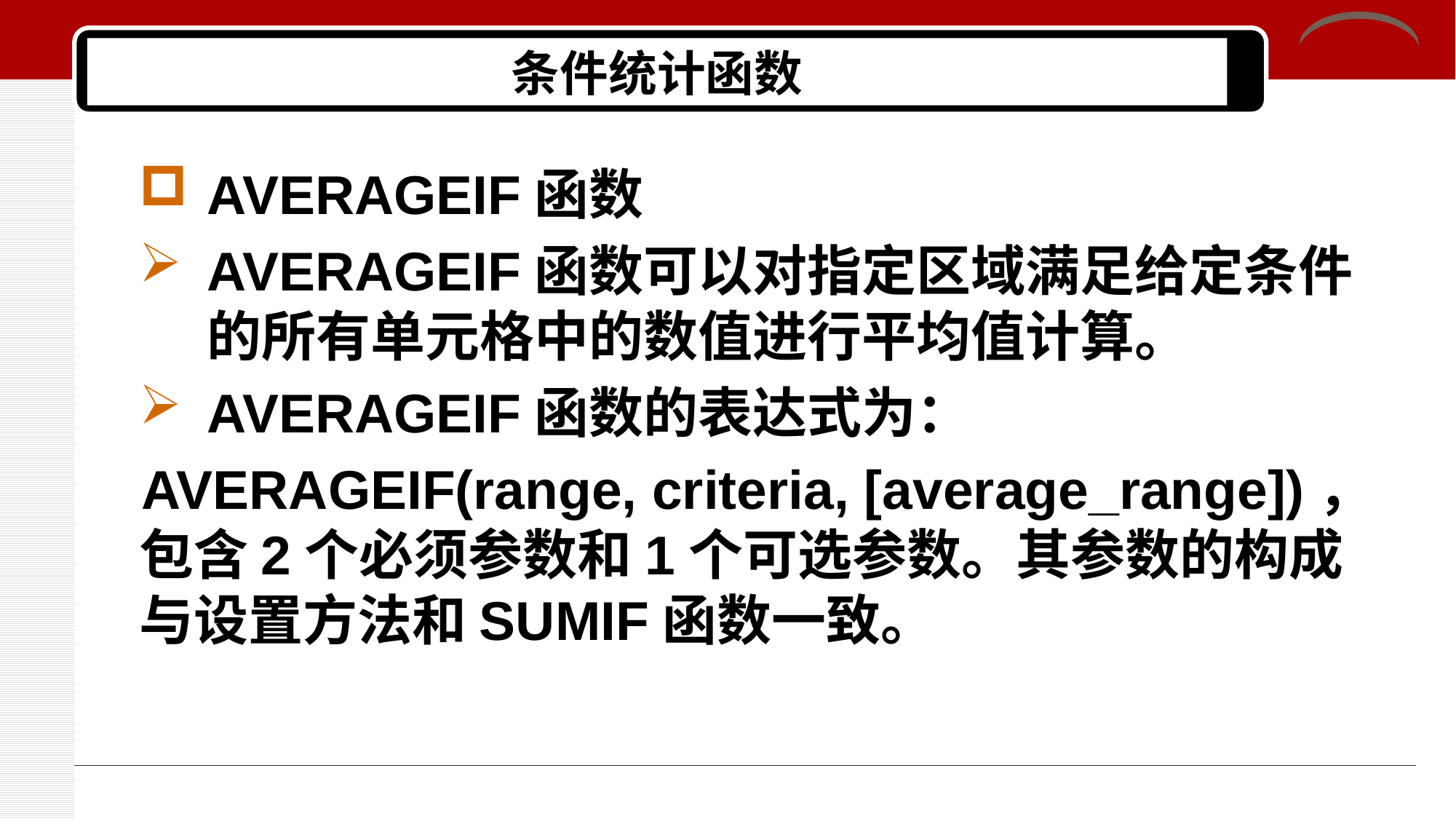

# 条件统计函数
AVERAGEIF函数
AVERAGEIF函数可以对指定区域满足给定条件的所有单元格中的数值进行平均值计算。
AVERAGEIF函数的表达式为：
AVERAGEIF(range, criteria, [average_range])，包含2个必须参数和1个可选参数。其参数的构成与设置方法和SUMIF函数一致。